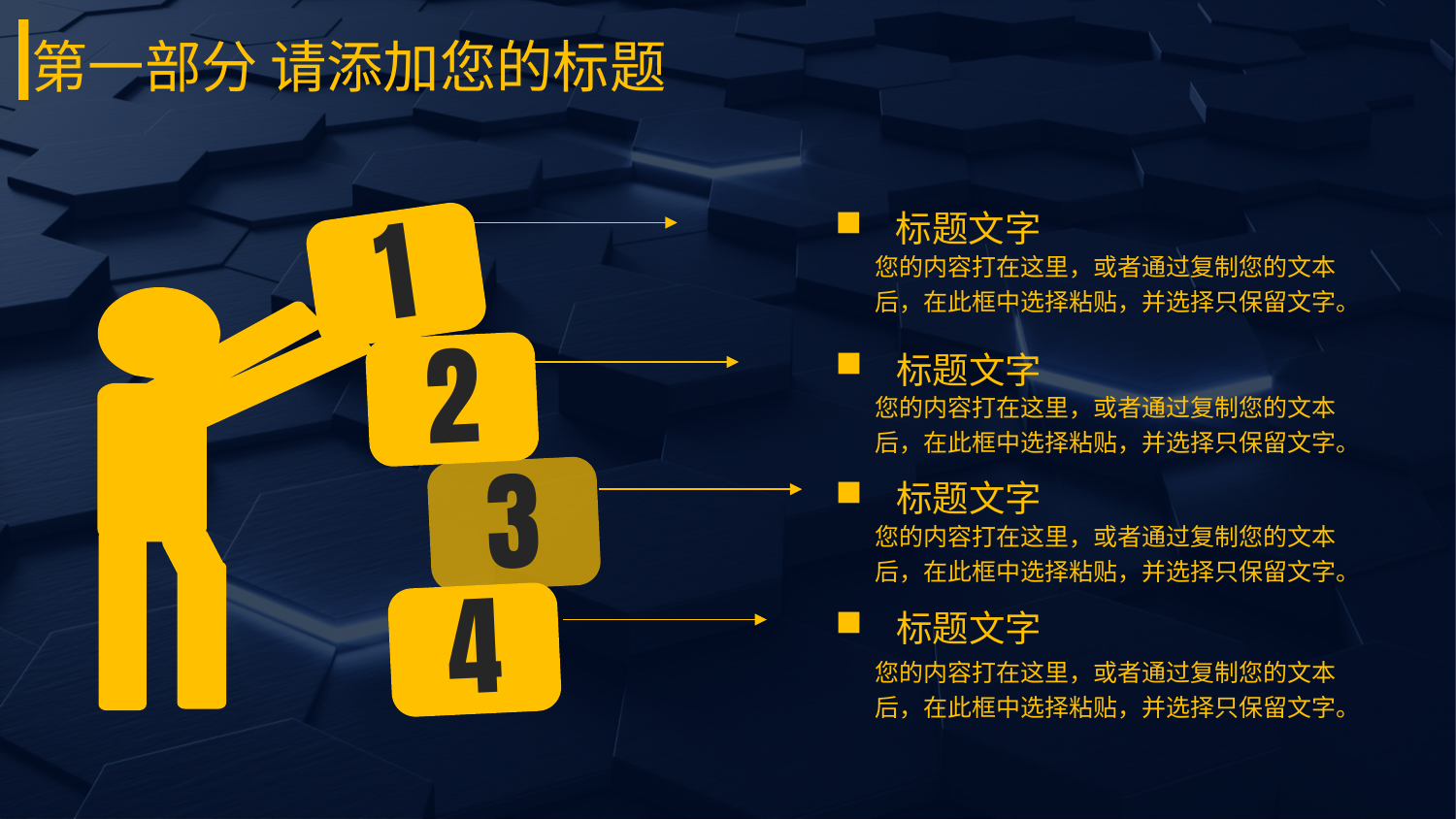

# 第一部分 请添加您的标题
标题文字
1
您的内容打在这里，或者通过复制您的文本后，在此框中选择粘贴，并选择只保留文字。

2
标题文字
您的内容打在这里，或者通过复制您的文本后，在此框中选择粘贴，并选择只保留文字。
3
标题文字
您的内容打在这里，或者通过复制您的文本后，在此框中选择粘贴，并选择只保留文字。
4
标题文字
您的内容打在这里，或者通过复制您的文本后，在此框中选择粘贴，并选择只保留文字。